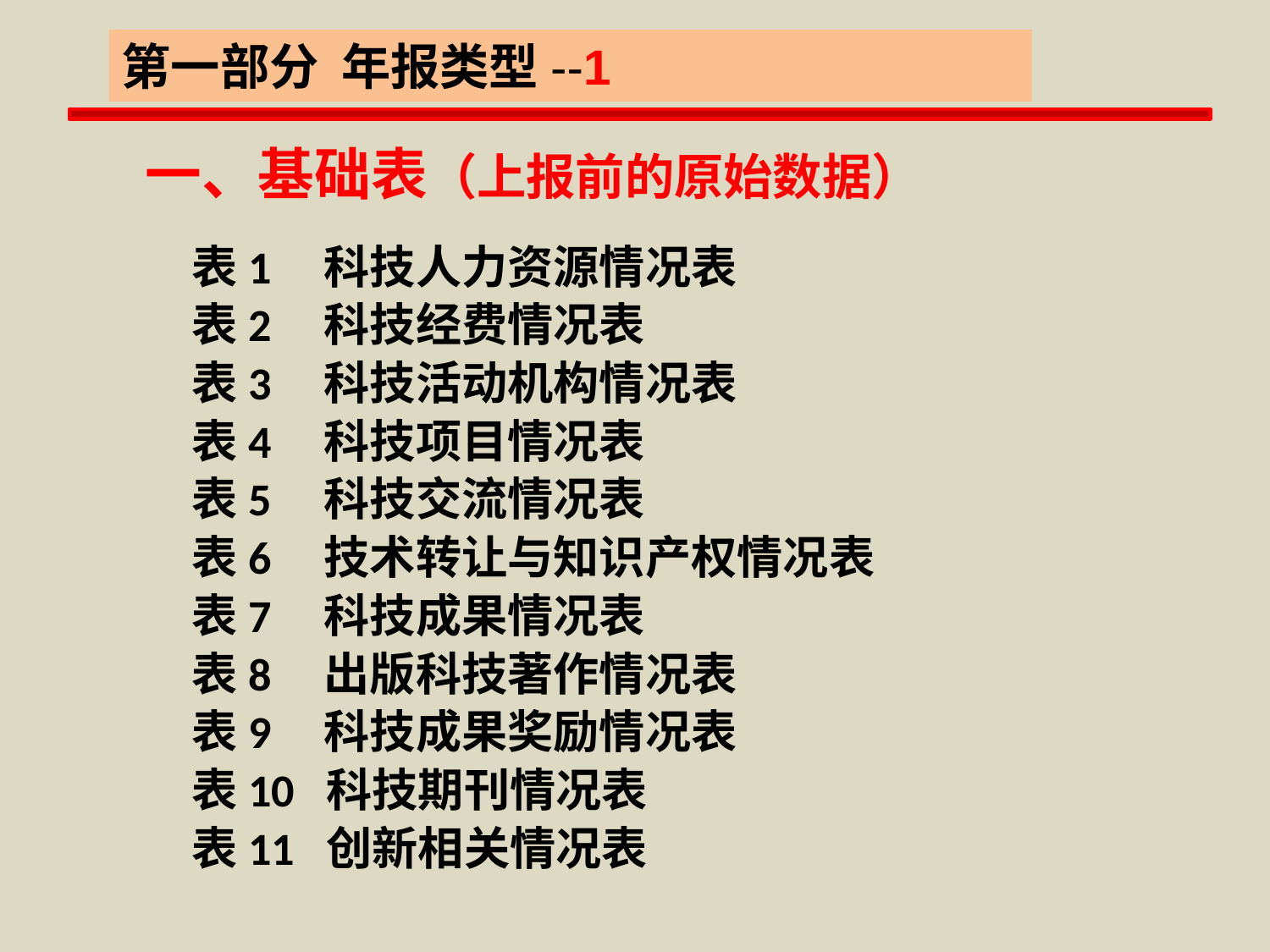

第一部分  年报类型--1

 一、基础表（上报前的原始数据）
表1    科技人力资源情况表
表2    科技经费情况表
表3    科技活动机构情况表
表4    科技项目情况表
表5    科技交流情况表
表6    技术转让与知识产权情况表
表7    科技成果情况表
表8    出版科技著作情况表
表9    科技成果奖励情况表
表10  科技期刊情况表
表11  创新相关情况表